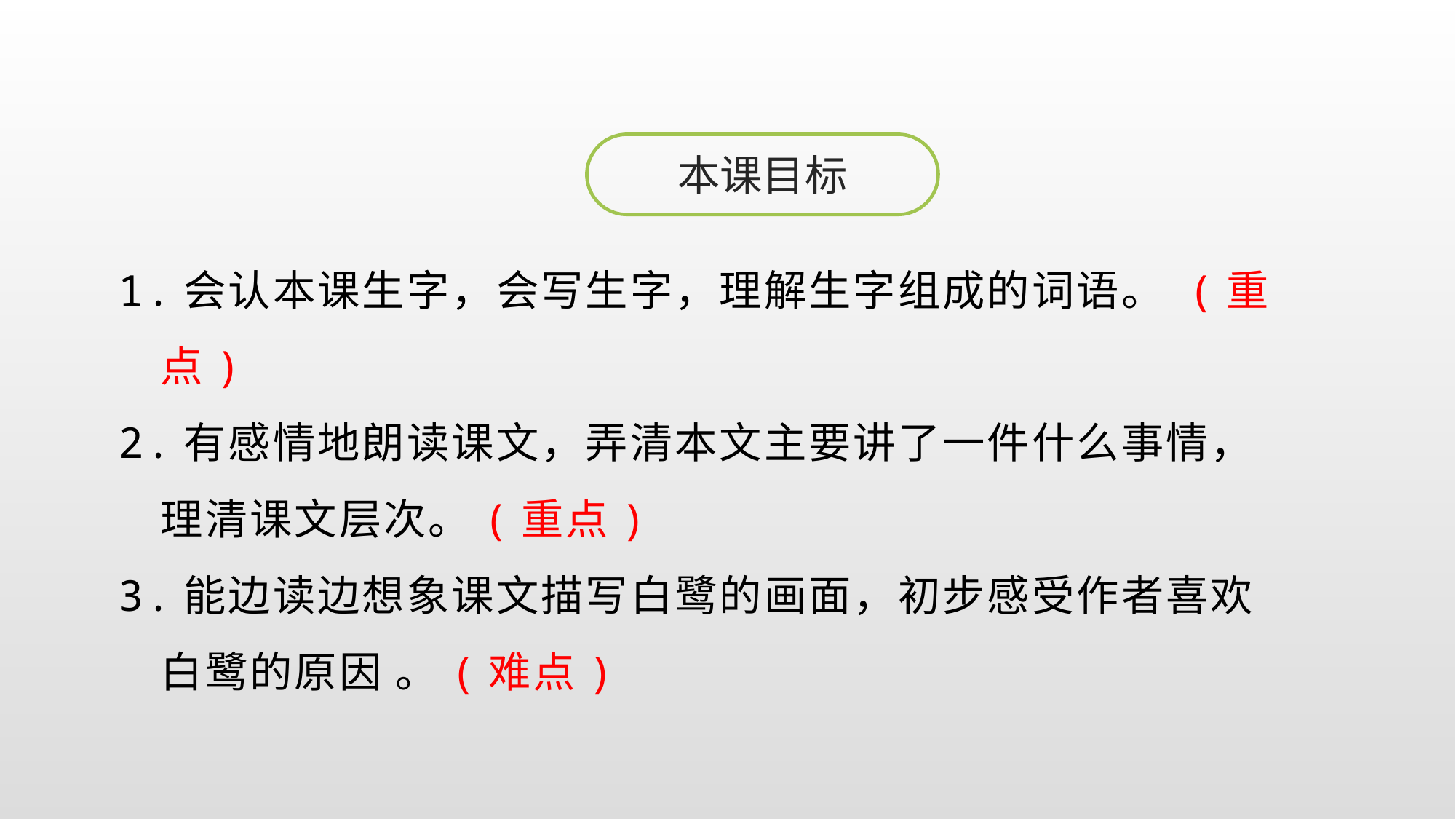

本课目标
1.会认本课生字，会写生字，理解生字组成的词语。 (重点)
2.有感情地朗读课文，弄清本文主要讲了一件什么事情，理清课文层次。(重点)
3.能边读边想象课文描写白鹭的画面，初步感受作者喜欢白鹭的原因 。(难点)